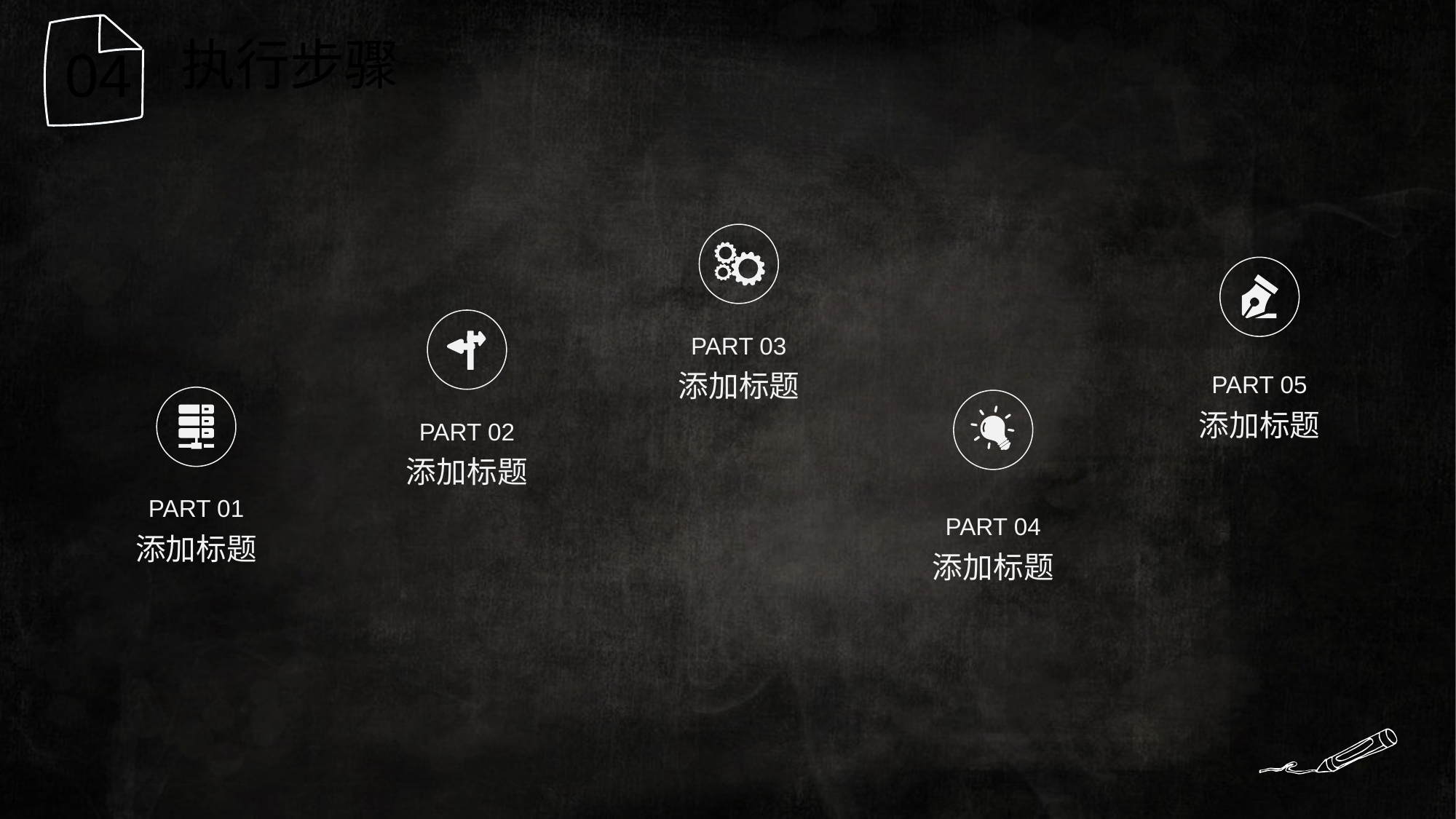

执行步骤
04

PART 03
添加标题
PART 05
添加标题

PART 02
添加标题
PART 01
添加标题
PART 04
添加标题